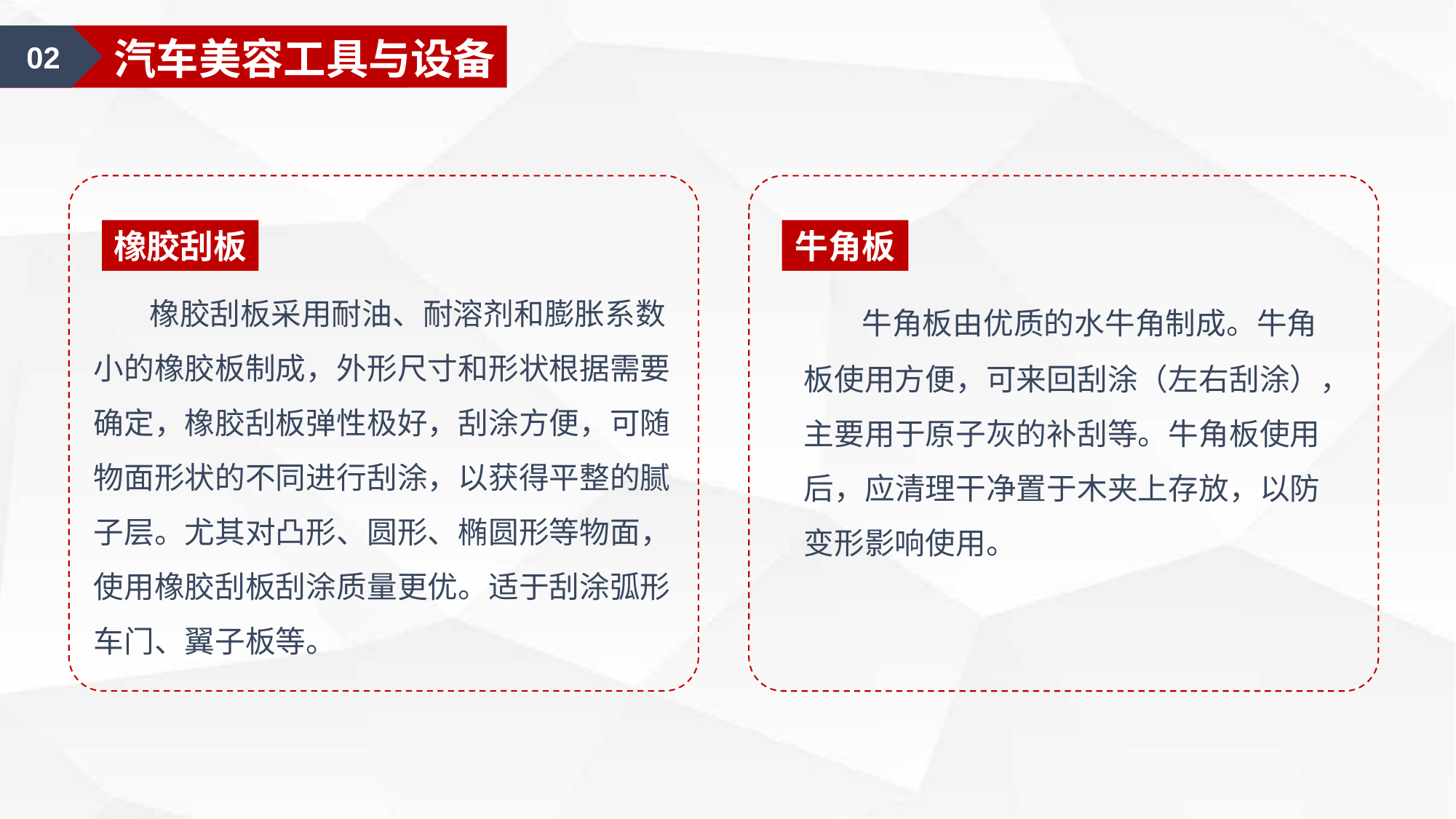

02
汽车装饰认知

02
汽车美容工具与设备

橡胶刮板
牛角板
        橡胶刮板采用耐油、耐溶剂和膨胀系数小的橡胶板制成，外形尺寸和形状根据需要确定，橡胶刮板弹性极好，刮涂方便，可随物面形状的不同进行刮涂，以获得平整的腻子层。尤其对凸形、圆形、椭圆形等物面，使用橡胶刮板刮涂质量更优。适于刮涂弧形车门、翼子板等。
      牛角板由优质的水牛角制成。牛角板使用方便，可来回刮涂（左右刮涂），主要用于原子灰的补刮等。牛角板使用后，应清理干净置于木夹上存放，以防变形影响使用。